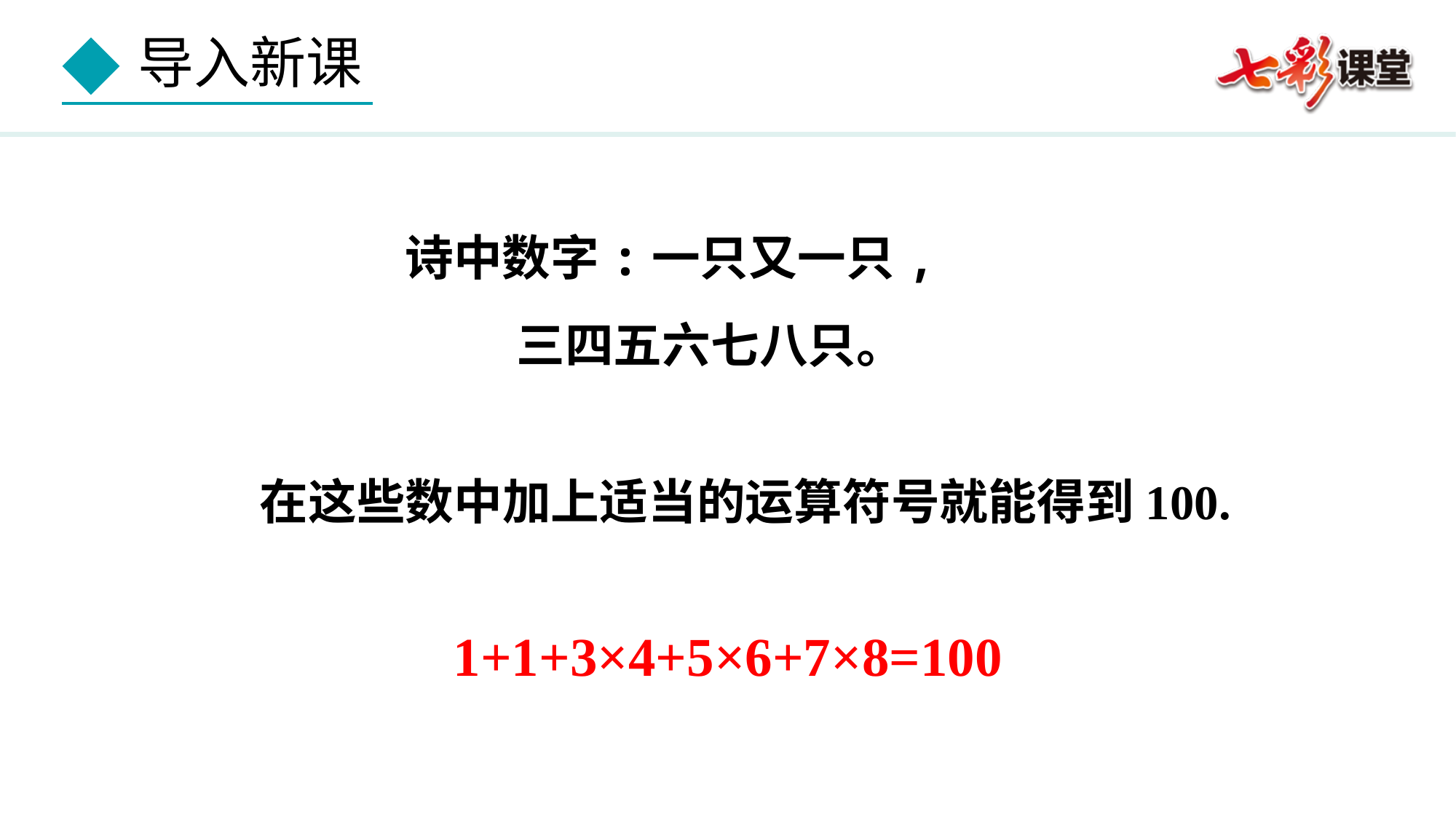

诗中数字:一只又一只,
         三四五六七八只。
        在这些数中加上适当的运算符号就能得到100.
1+1+3×4+5×6+7×8=100